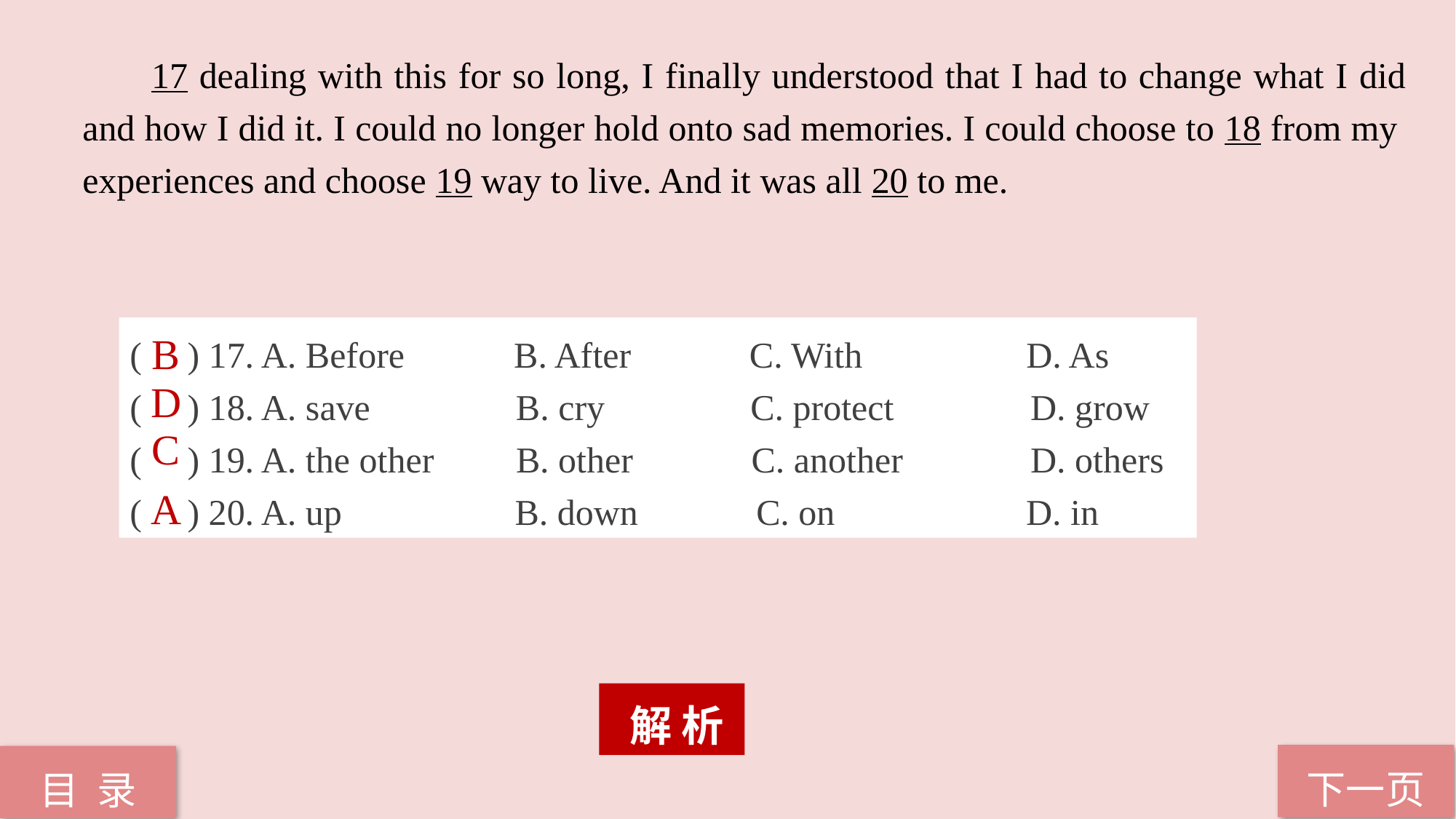

17 dealing with this for so long, I finally understood that I had to change what I did and how I did it. I could no longer hold onto sad memories. I could choose to 18 from my  experiences and choose 19 way to live. And it was all 20 to me.
(     ) 17. A. Before            B. After             C. With                  D. As
(     ) 18. A. save                B. cry                C. protect               D. grow
(     ) 19. A. the other         B. other             C. another              D. others
(     ) 20. A. up                   B. down             C. on                     D. in
B
D
C
A
 解 析